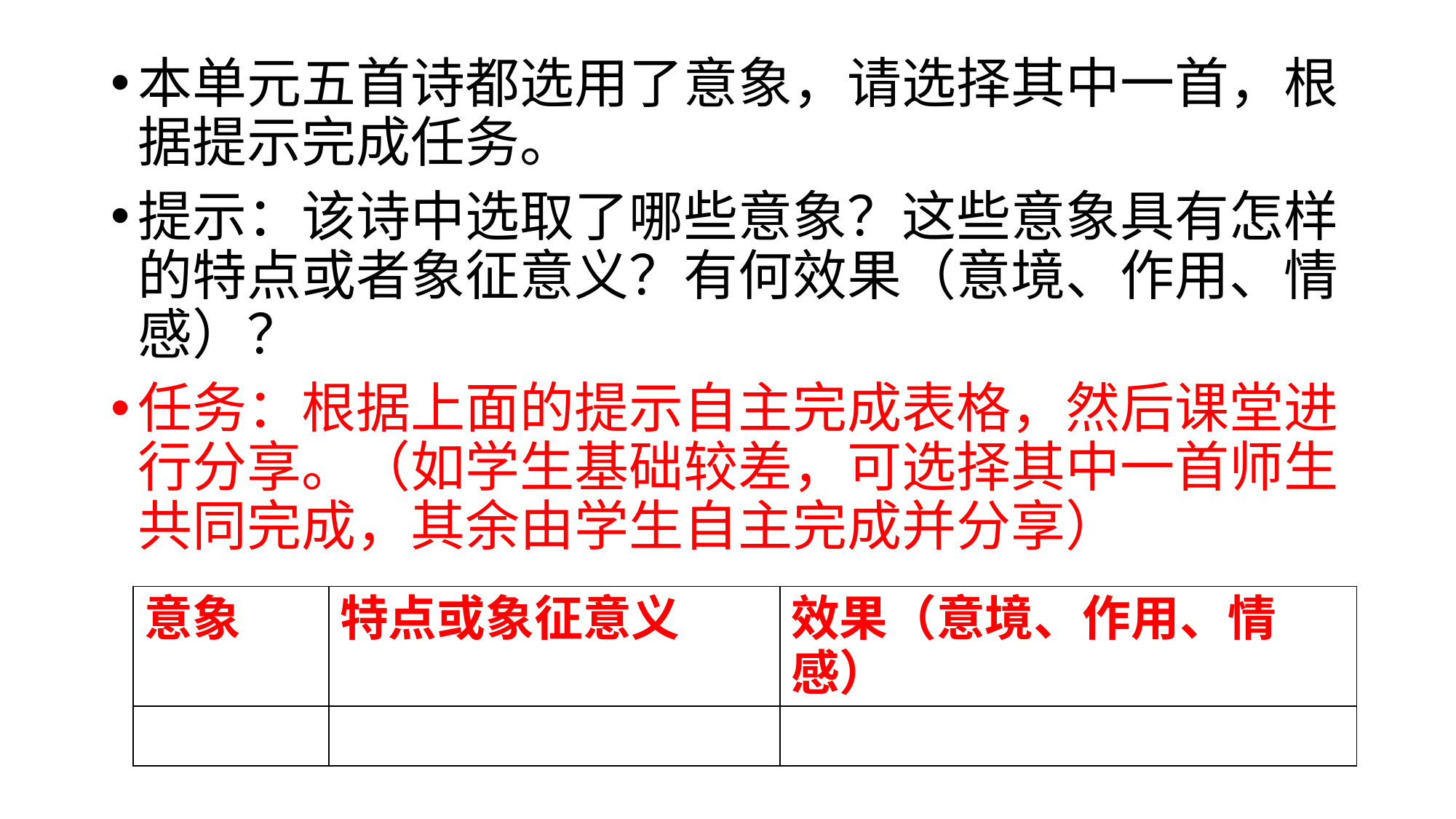

本单元五首诗都选用了意象，请选择其中一首，根据提示完成任务。
提示：该诗中选取了哪些意象？这些意象具有怎样的特点或者象征意义？有何效果（意境、作用、情感）？
任务：根据上面的提示自主完成表格，然后课堂进行分享。（如学生基础较差，可选择其中一首师生共同完成，其余由学生自主完成并分享）
| 意象 | 特点或象征意义 | 效果（意境、作用、情感） |
| --- | --- | --- |
|  |  |  |